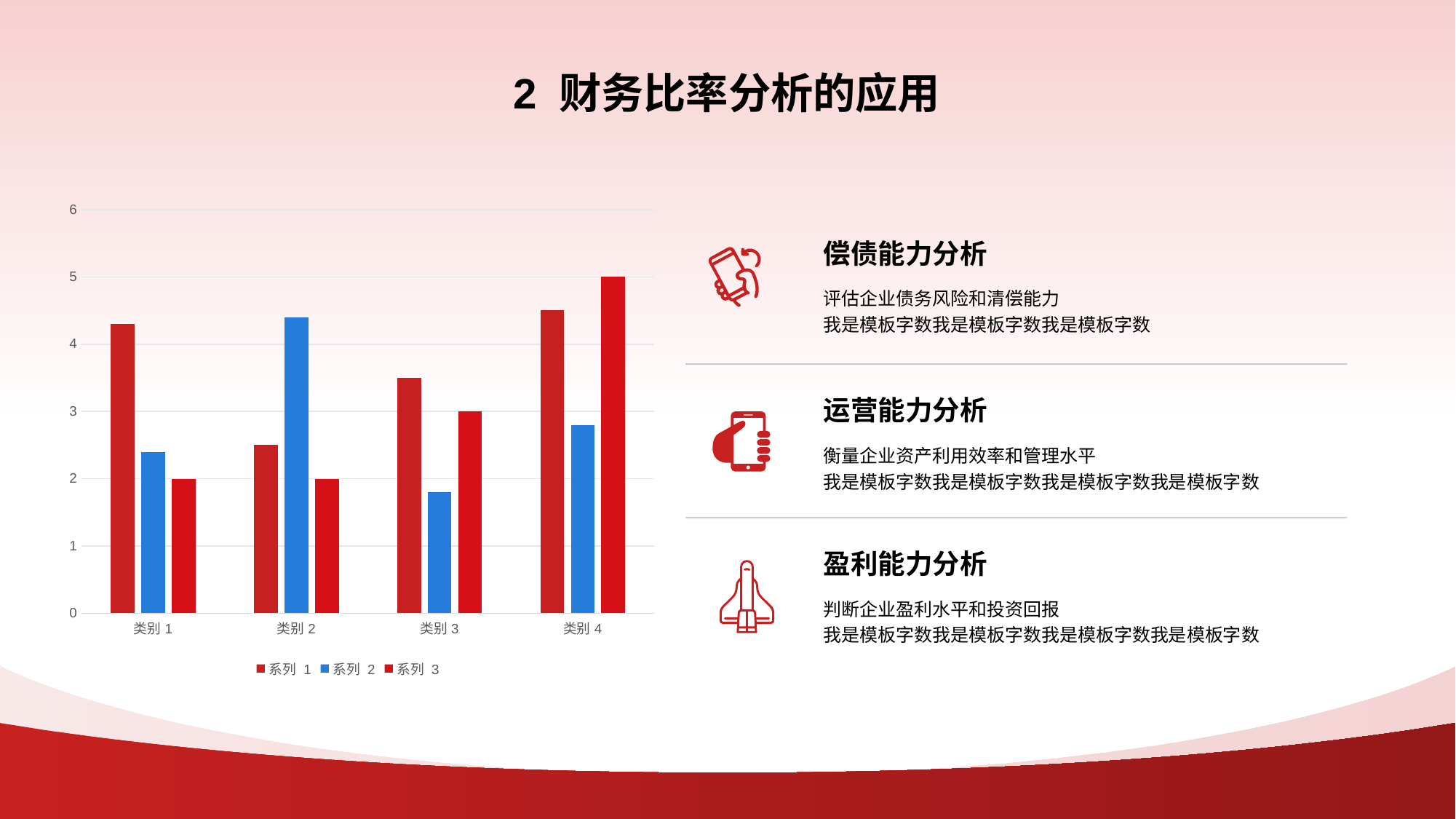

# 2 财务比率分析的应用

### Chart

| Category | 系列 1 | 系列 2 | 系列 3 |
|---|---|---|---|
| 类别1 | 4.3 | 2.4 | 2.0 |
| 类别2 | 2.5 | 4.4 | 2.0 |
| 类别3 | 3.5 | 1.8 | 3.0 |
| 类别4 | 4.5 | 2.8 | 5.0 |
偿债能力分析

评估企业债务风险和清偿能力
我是模板字数我是模板字数我是模板字数

运营能力分析

衡量企业资产利用效率和管理水平
我是模板字数我是模板字数我是模板字数我是模板字数

盈利能力分析

判断企业盈利水平和投资回报
我是模板字数我是模板字数我是模板字数我是模板字数